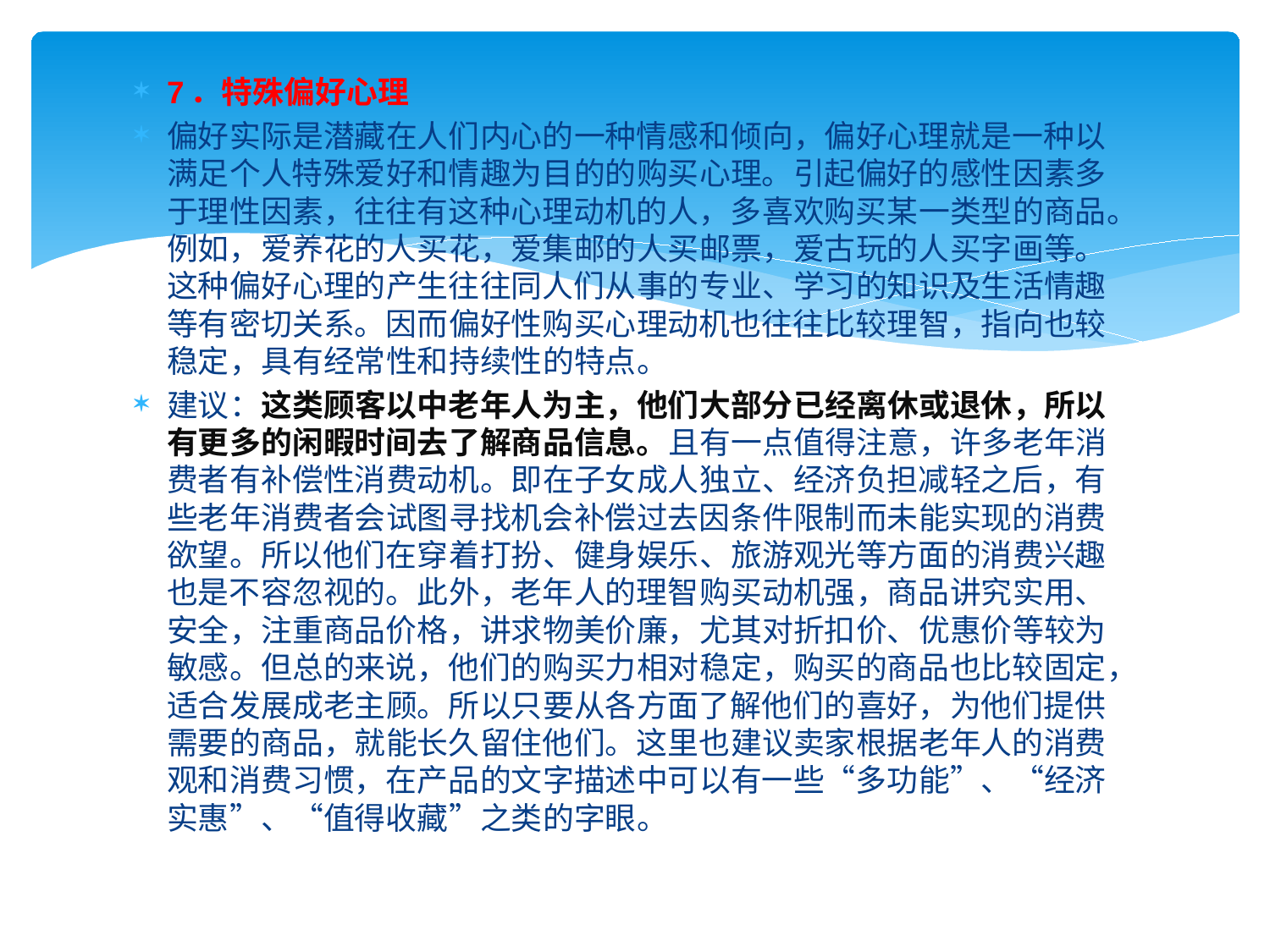

7．特殊偏好心理
偏好实际是潜藏在人们内心的一种情感和倾向，偏好心理就是一种以满足个人特殊爱好和情趣为目的的购买心理。引起偏好的感性因素多于理性因素，往往有这种心理动机的人，多喜欢购买某一类型的商品。例如，爱养花的人买花，爱集邮的人买邮票，爱古玩的人买字画等。这种偏好心理的产生往往同人们从事的专业、学习的知识及生活情趣等有密切关系。因而偏好性购买心理动机也往往比较理智，指向也较稳定，具有经常性和持续性的特点。
建议：这类顾客以中老年人为主，他们大部分已经离休或退休，所以有更多的闲暇时间去了解商品信息。且有一点值得注意，许多老年消费者有补偿性消费动机。即在子女成人独立、经济负担减轻之后，有些老年消费者会试图寻找机会补偿过去因条件限制而未能实现的消费欲望。所以他们在穿着打扮、健身娱乐、旅游观光等方面的消费兴趣也是不容忽视的。此外，老年人的理智购买动机强，商品讲究实用、安全，注重商品价格，讲求物美价廉，尤其对折扣价、优惠价等较为敏感。但总的来说，他们的购买力相对稳定，购买的商品也比较固定，适合发展成老主顾。所以只要从各方面了解他们的喜好，为他们提供需要的商品，就能长久留住他们。这里也建议卖家根据老年人的消费观和消费习惯，在产品的文字描述中可以有一些“多功能”、“经济实惠”、“值得收藏”之类的字眼。